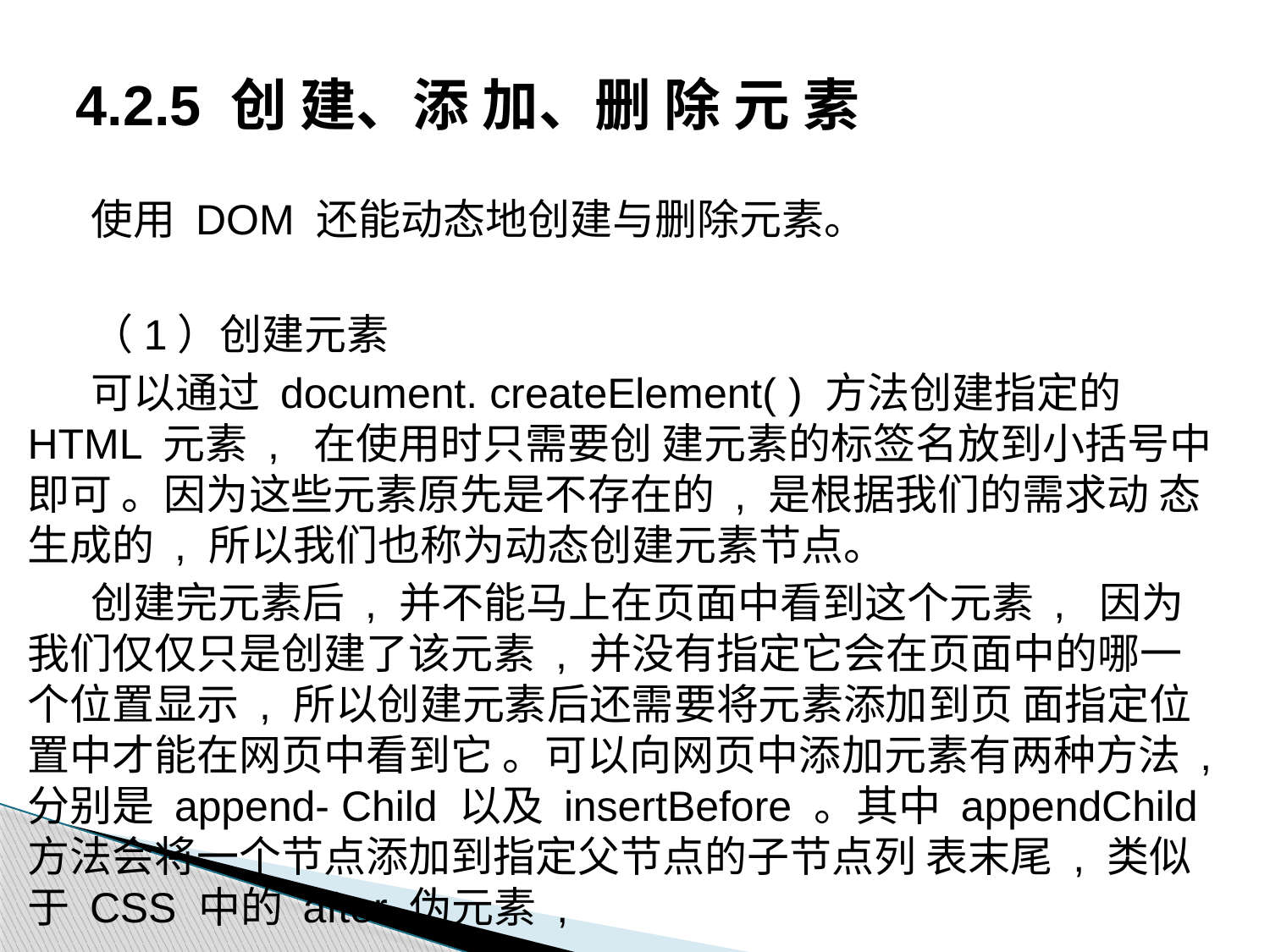

# 4.2.5 创 建、添 加、删 除 元 素
使用 DOM 还能动态地创建与删除元素。

（1）创建元素
可以通过 document. createElement( ) 方法创建指定的 HTML 元素 ,  在使用时只需要创 建元素的标签名放到小括号中即可 。因为这些元素原先是不存在的 , 是根据我们的需求动 态生成的 , 所以我们也称为动态创建元素节点。
创建完元素后 , 并不能马上在页面中看到这个元素 ,  因为我们仅仅只是创建了该元素 , 并没有指定它会在页面中的哪一个位置显示 , 所以创建元素后还需要将元素添加到页 面指定位置中才能在网页中看到它 。可以向网页中添加元素有两种方法 , 分别是 append- Child 以及 insertBefore 。其中 appendChild 方法会将一个节点添加到指定父节点的子节点列 表末尾 , 类似于 CSS 中的 after 伪元素 ,